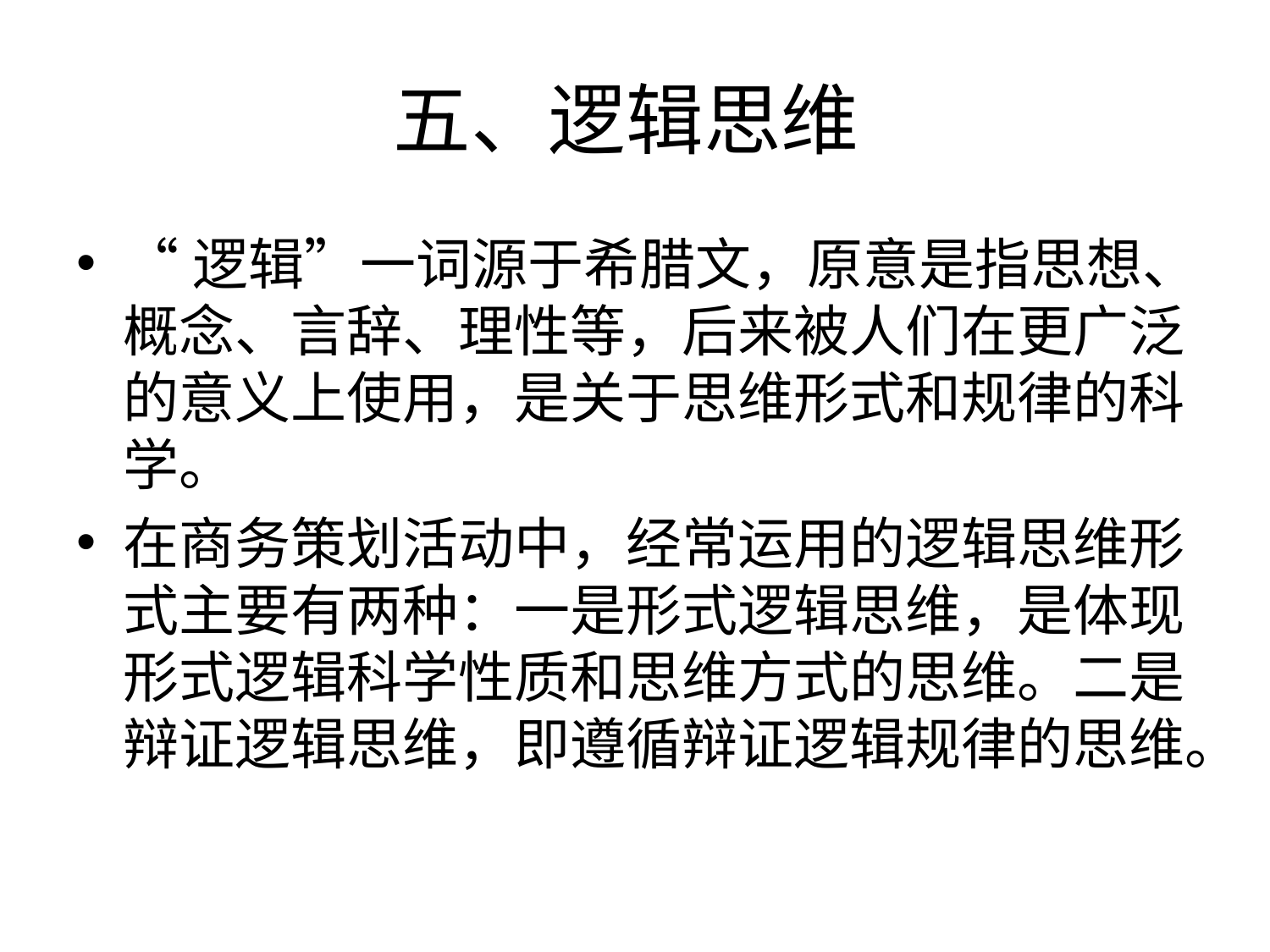

# 五、逻辑思维
“逻辑”一词源于希腊文，原意是指思想、概念、言辞、理性等，后来被人们在更广泛的意义上使用，是关于思维形式和规律的科学。
在商务策划活动中，经常运用的逻辑思维形式主要有两种：一是形式逻辑思维，是体现形式逻辑科学性质和思维方式的思维。二是辩证逻辑思维，即遵循辩证逻辑规律的思维。